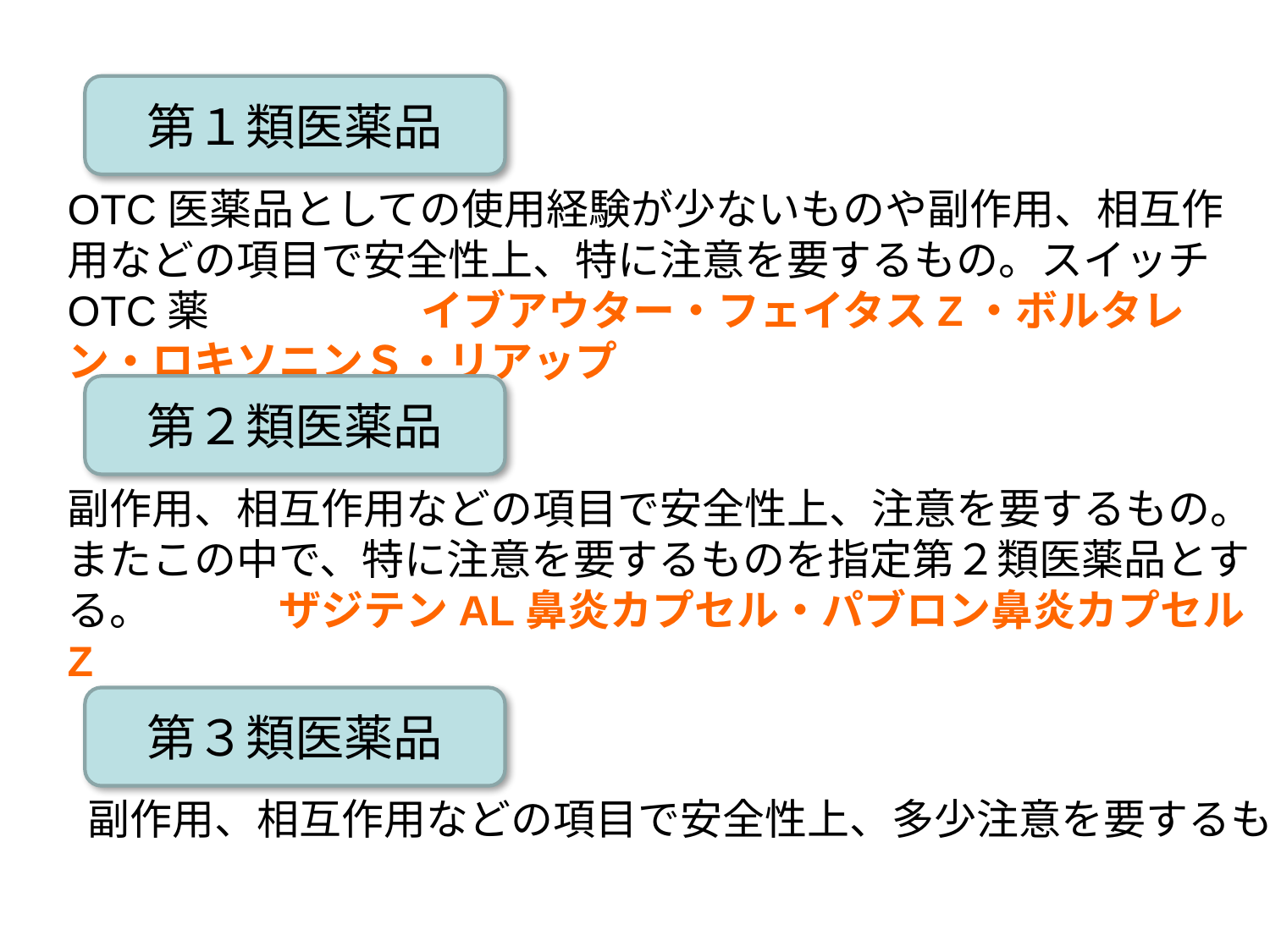

第１類医薬品
OTC医薬品としての使用経験が少ないものや副作用、相互作用などの項目で安全性上、特に注意を要するもの。スイッチOTC薬　　　　　イブアウター・フェイタスZ・ボルタレン・ロキソニンＳ・リアップ
第２類医薬品
副作用、相互作用などの項目で安全性上、注意を要するもの。またこの中で、特に注意を要するものを指定第２類医薬品とする。　　　ザジテンAL鼻炎カプセル・パブロン鼻炎カプセルZ
第３類医薬品
副作用、相互作用などの項目で安全性上、多少注意を要するもの。